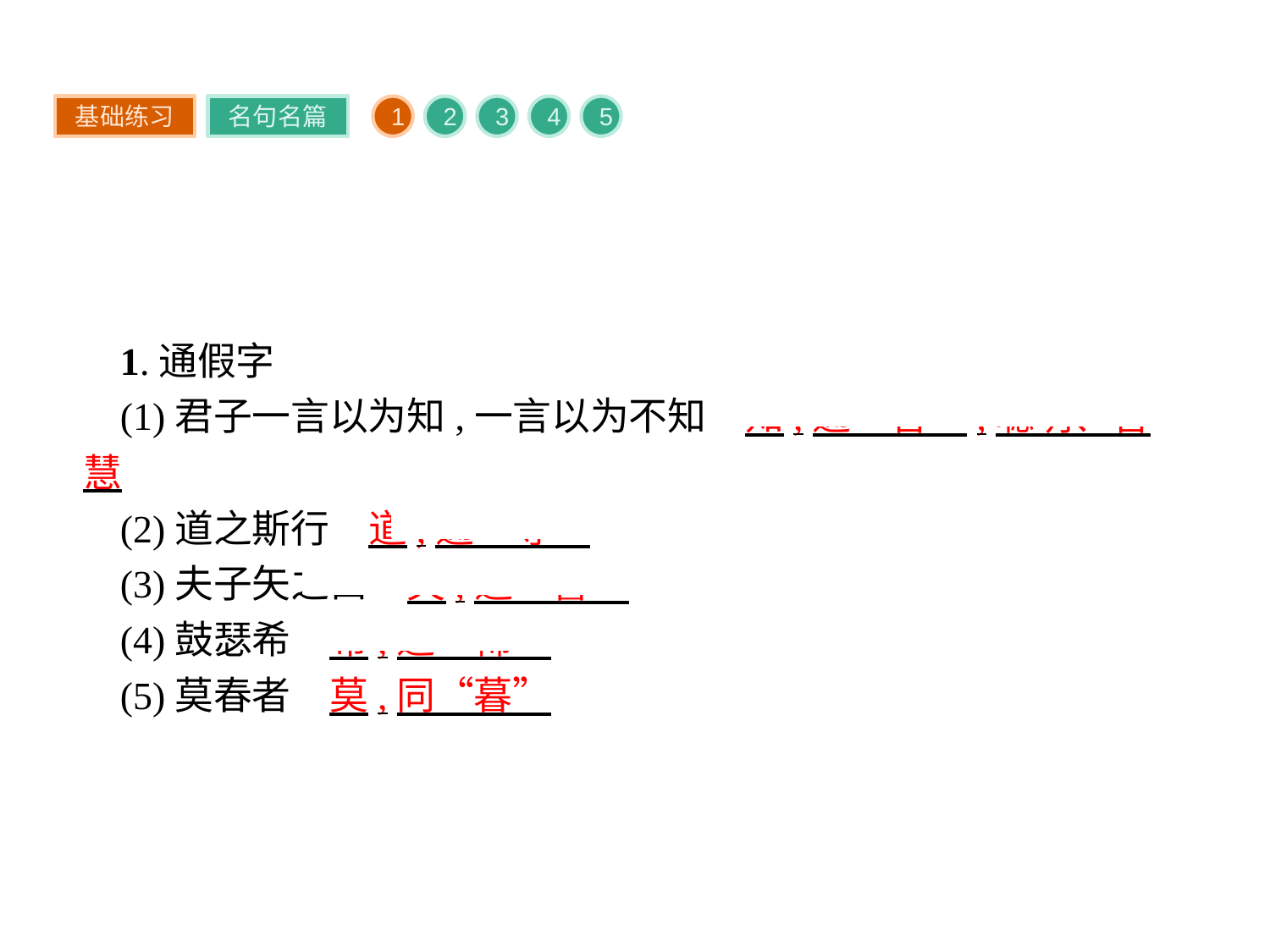

基础练习
名句名篇
1
2
3
4
5
1.通假字
(1)君子一言以为知,一言以为不知　知,通“智”,聪明、智慧
(2)道之斯行　道,通“导”
(3)夫子矢之曰　矢,通“誓”
(4)鼓瑟希　希,通“稀”
(5)莫春者　莫,同“暮”